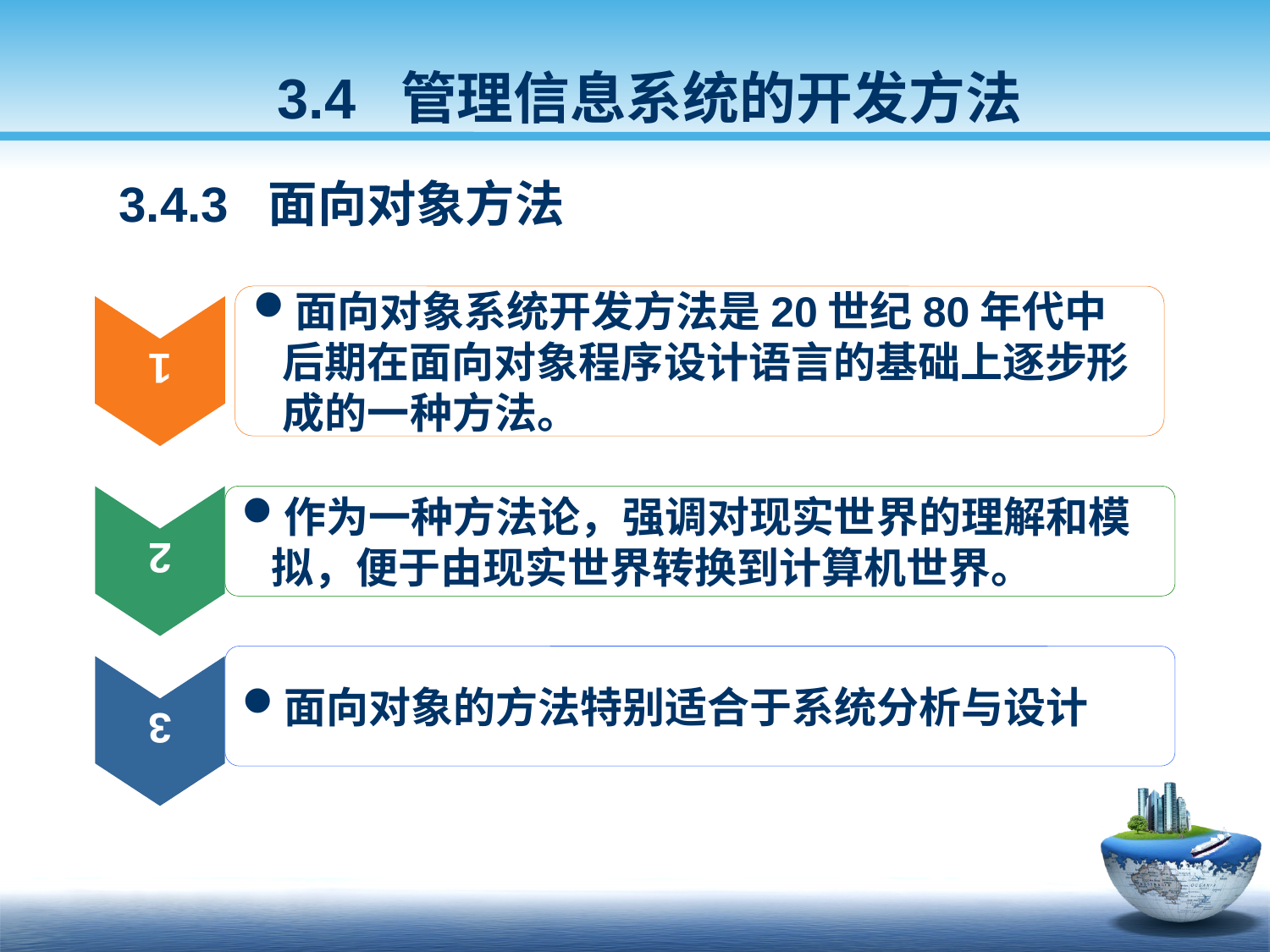

3.4  管理信息系统的开发方法
   3.4.3  面向对象方法
面向对象系统开发方法是20世纪80年代中后期在面向对象程序设计语言的基础上逐步形成的一种方法。
1
作为一种方法论，强调对现实世界的理解和模拟，便于由现实世界转换到计算机世界。
2
面向对象的方法特别适合于系统分析与设计
3